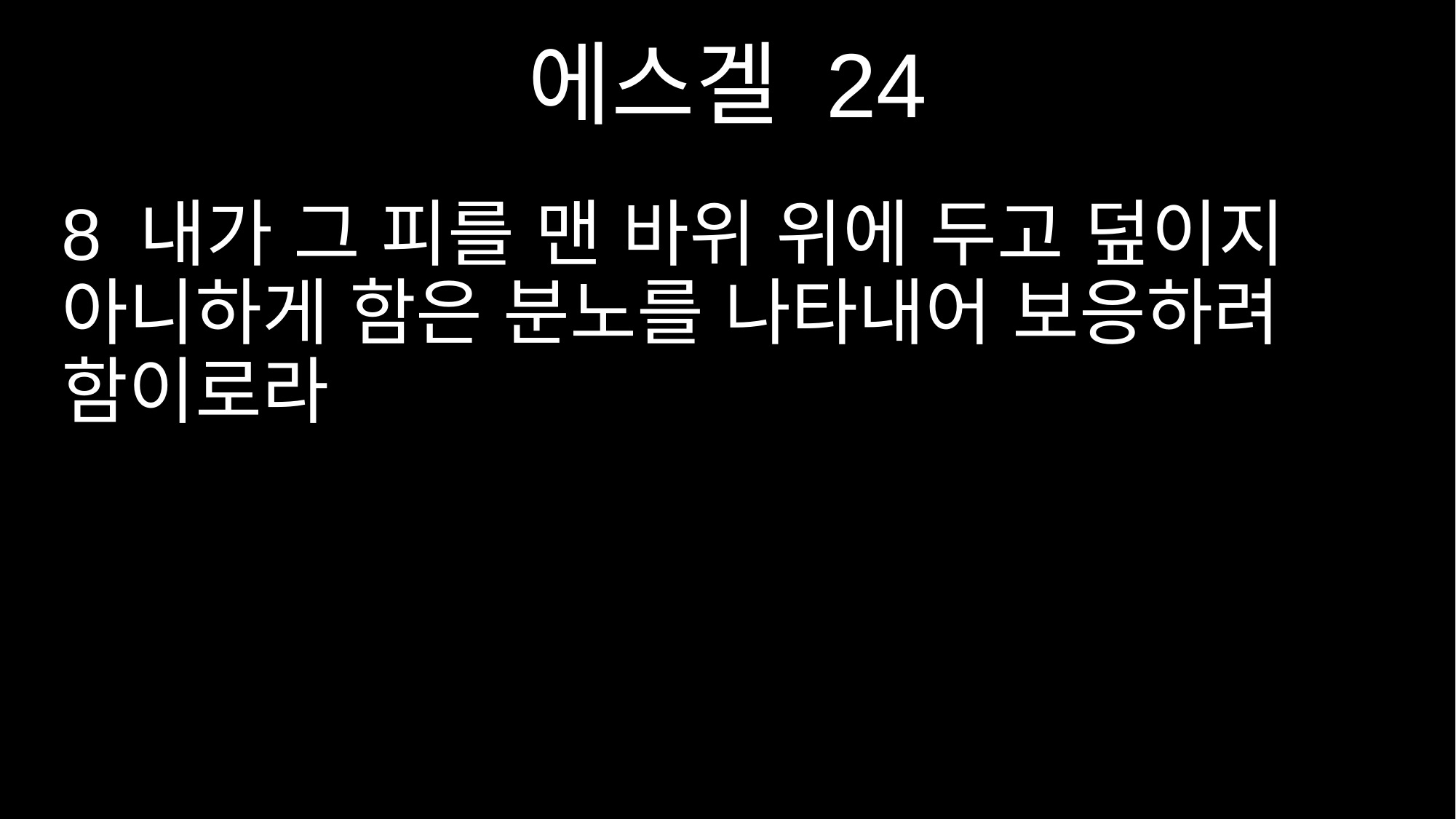

에스겔 24
8 내가 그 피를 맨 바위 위에 두고 덮이지 아니하게 함은 분노를 나타내어 보응하려 함이로라